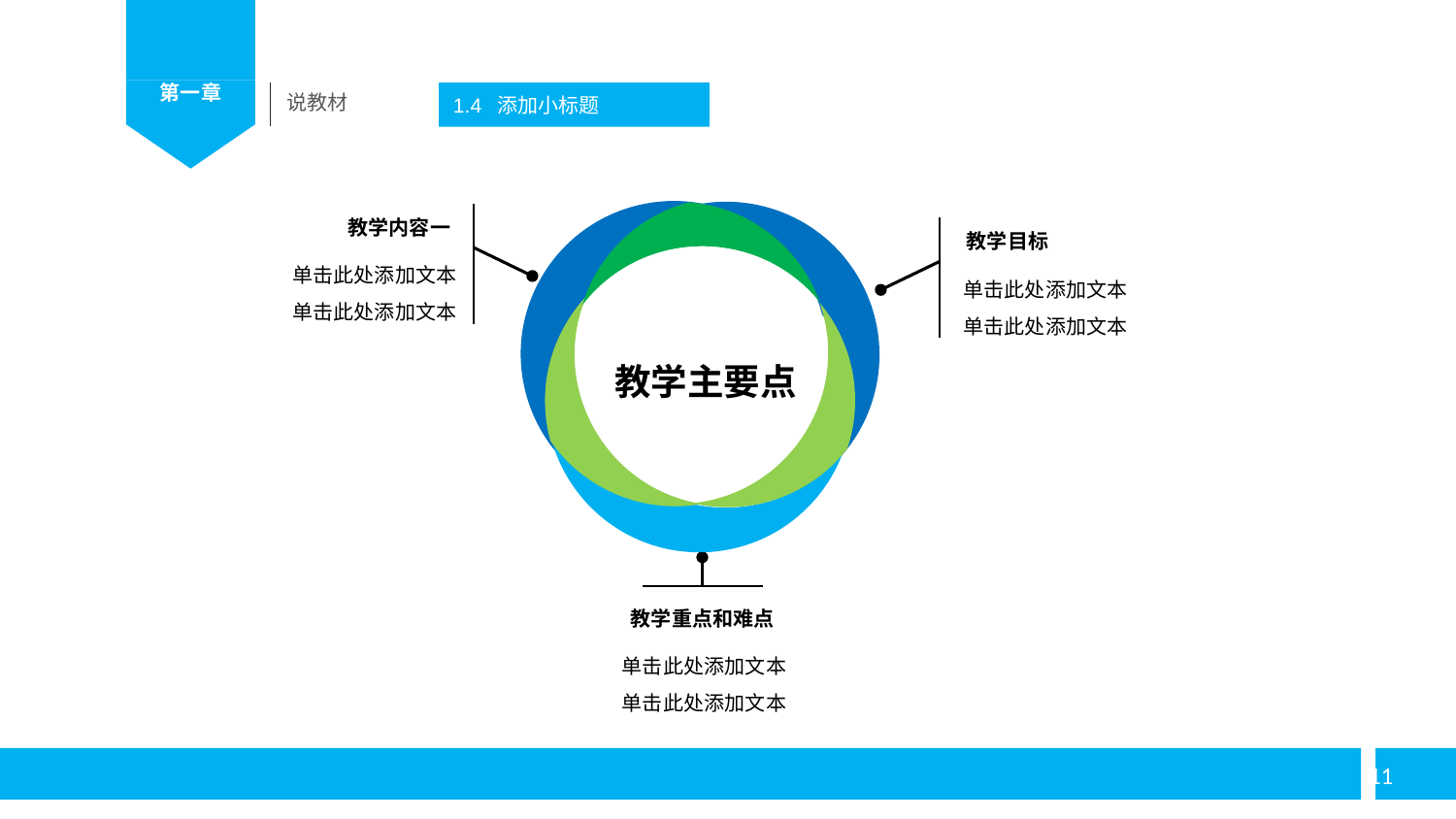

说教材
1.4  添加小标题

教学主要点

教学内容一
教学目标
单击此处添加文本
单击此处添加文本
单击此处添加文本
单击此处添加文本
教学重点和难点
单击此处添加文本
单击此处添加文本